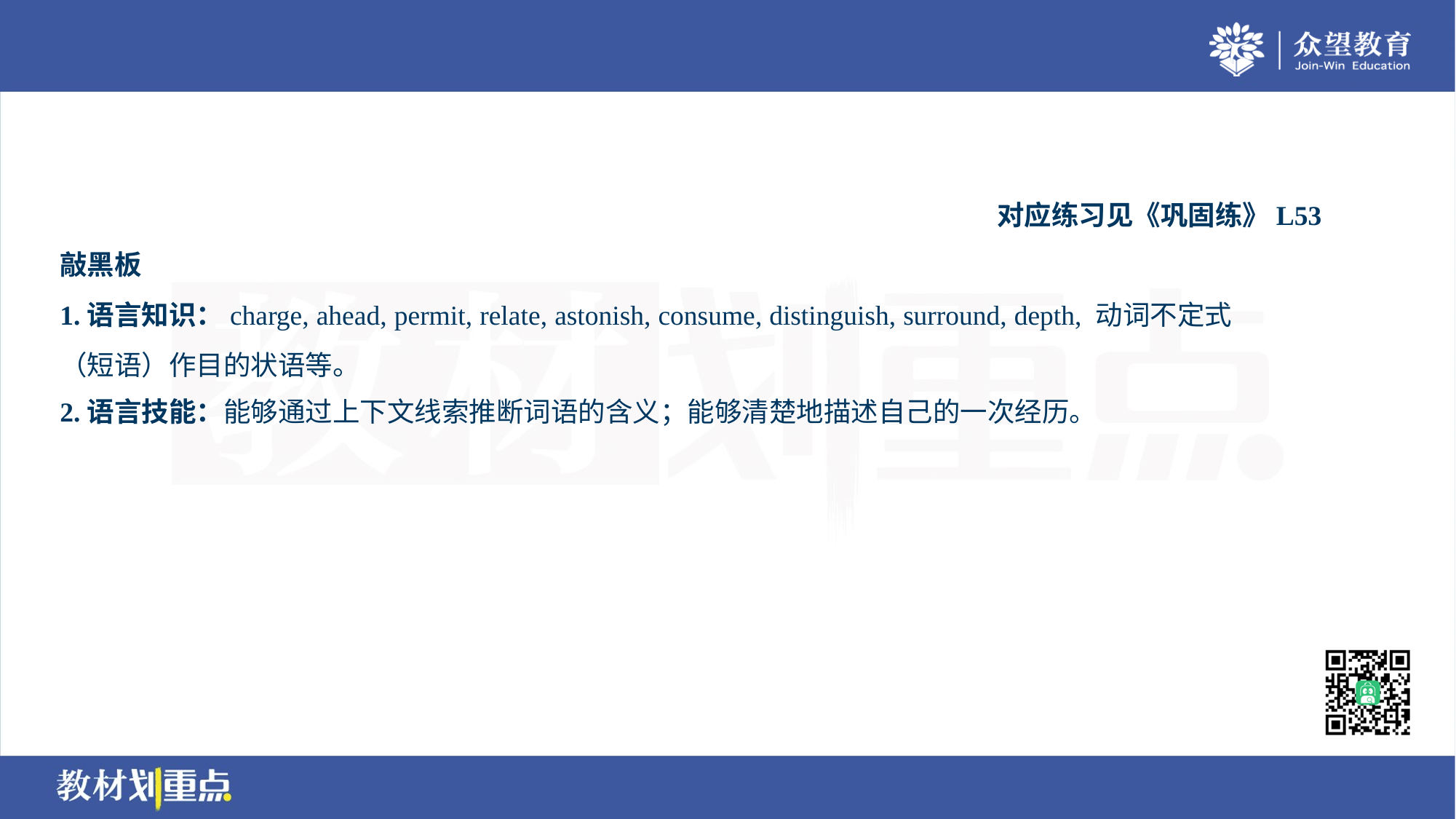

对应练习见《巩固练》L53
敲黑板
1.语言知识：charge, ahead, permit, relate, astonish, consume, distinguish, surround, depth, 动词不定式
（短语）作目的状语等。
2.语言技能：能够通过上下文线索推断词语的含义；能够清楚地描述自己的一次经历。